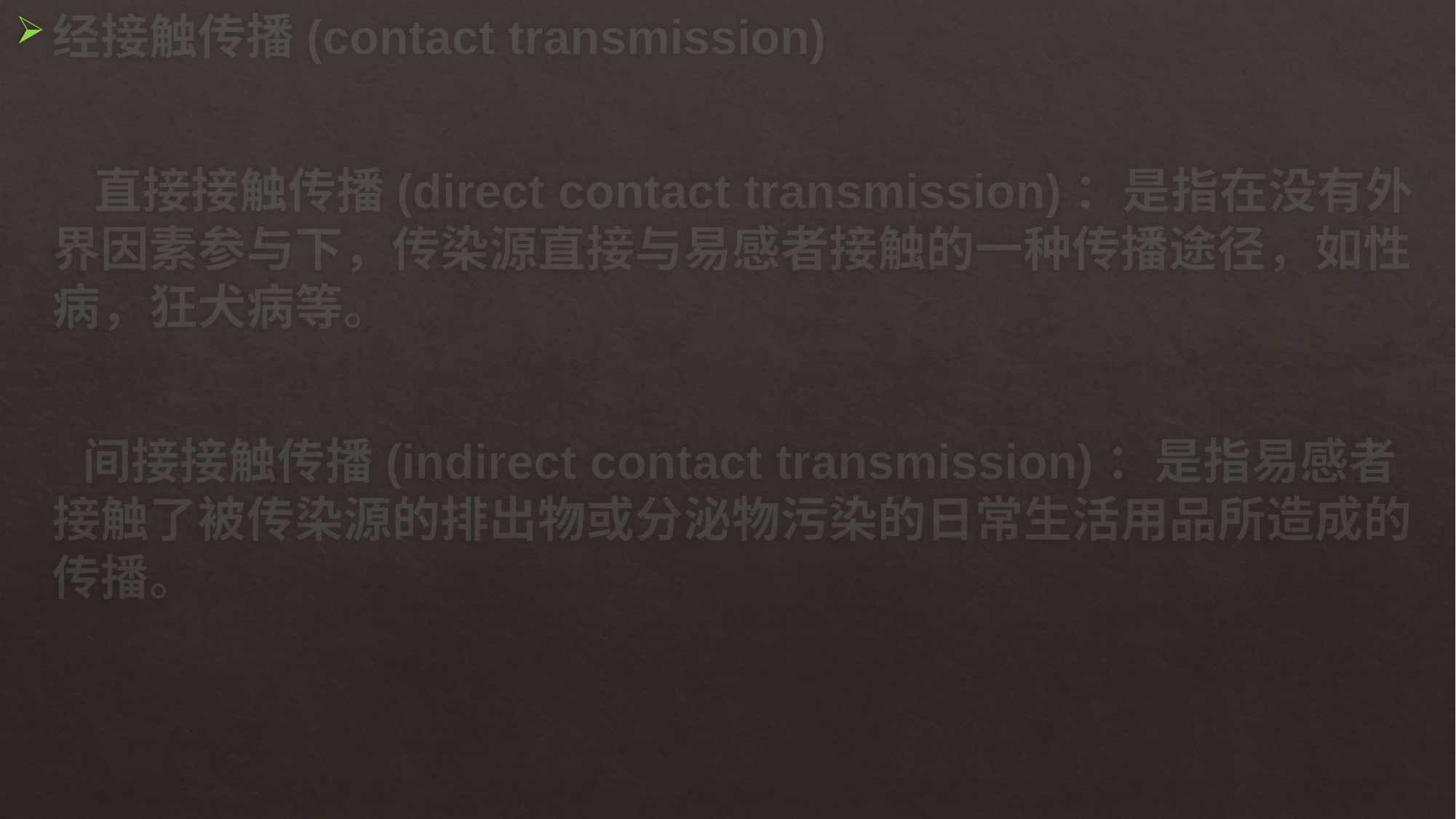

经接触传播(contact transmission)

      直接接触传播(direct contact transmission)：是指在没有外界因素参与下，传染源直接与易感者接触的一种传播途径，如性病，狂犬病等。

     间接接触传播(indirect contact transmission)：是指易感者接触了被传染源的排出物或分泌物污染的日常生活用品所造成的传播。